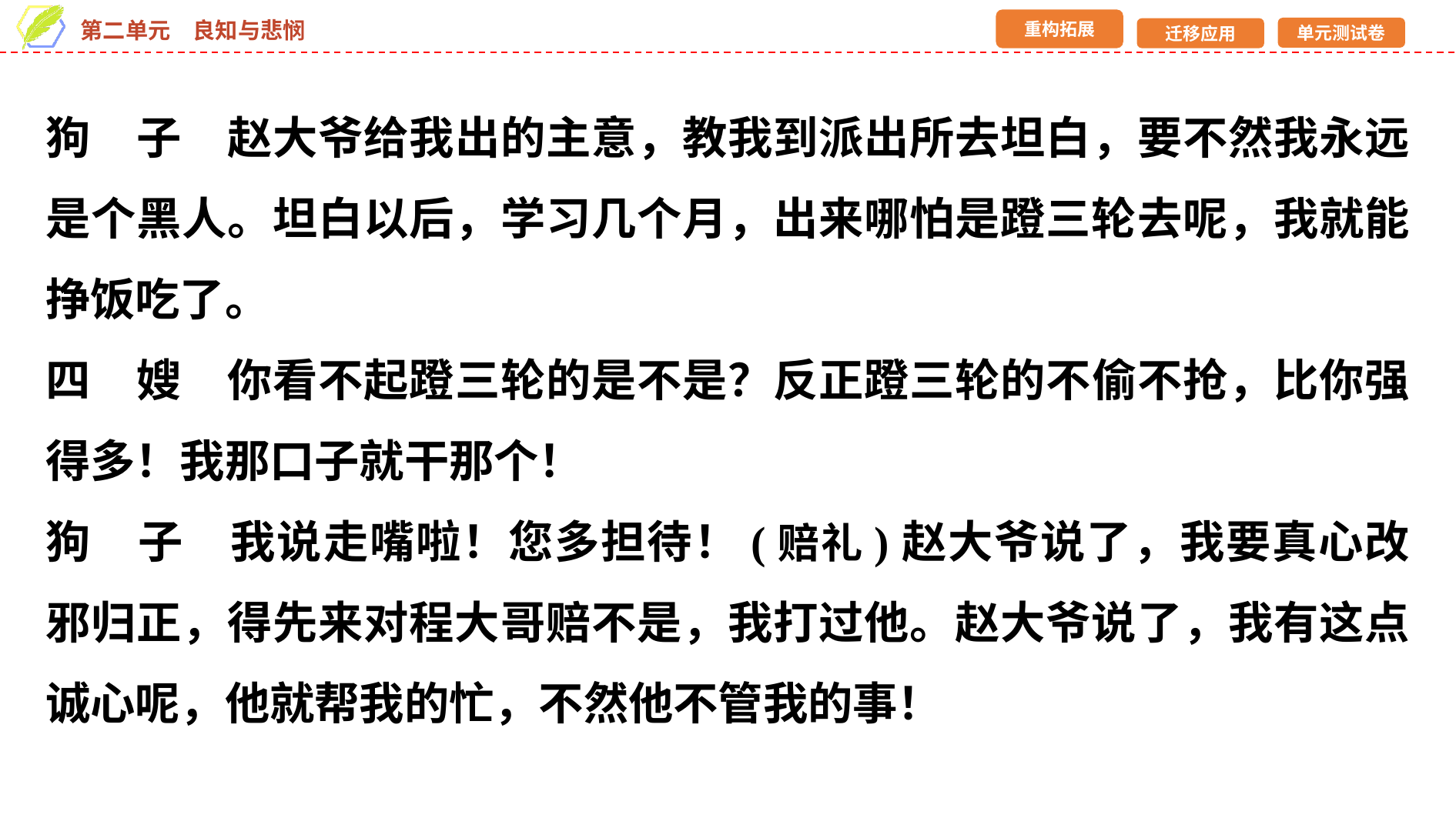

狗　子　赵大爷给我出的主意，教我到派出所去坦白，要不然我永远是个黑人。坦白以后，学习几个月，出来哪怕是蹬三轮去呢，我就能挣饭吃了。
四　嫂　你看不起蹬三轮的是不是？反正蹬三轮的不偷不抢，比你强得多！我那口子就干那个！
狗　子　我说走嘴啦！您多担待！(赔礼)赵大爷说了，我要真心改邪归正，得先来对程大哥赔不是，我打过他。赵大爷说了，我有这点诚心呢，他就帮我的忙，不然他不管我的事！